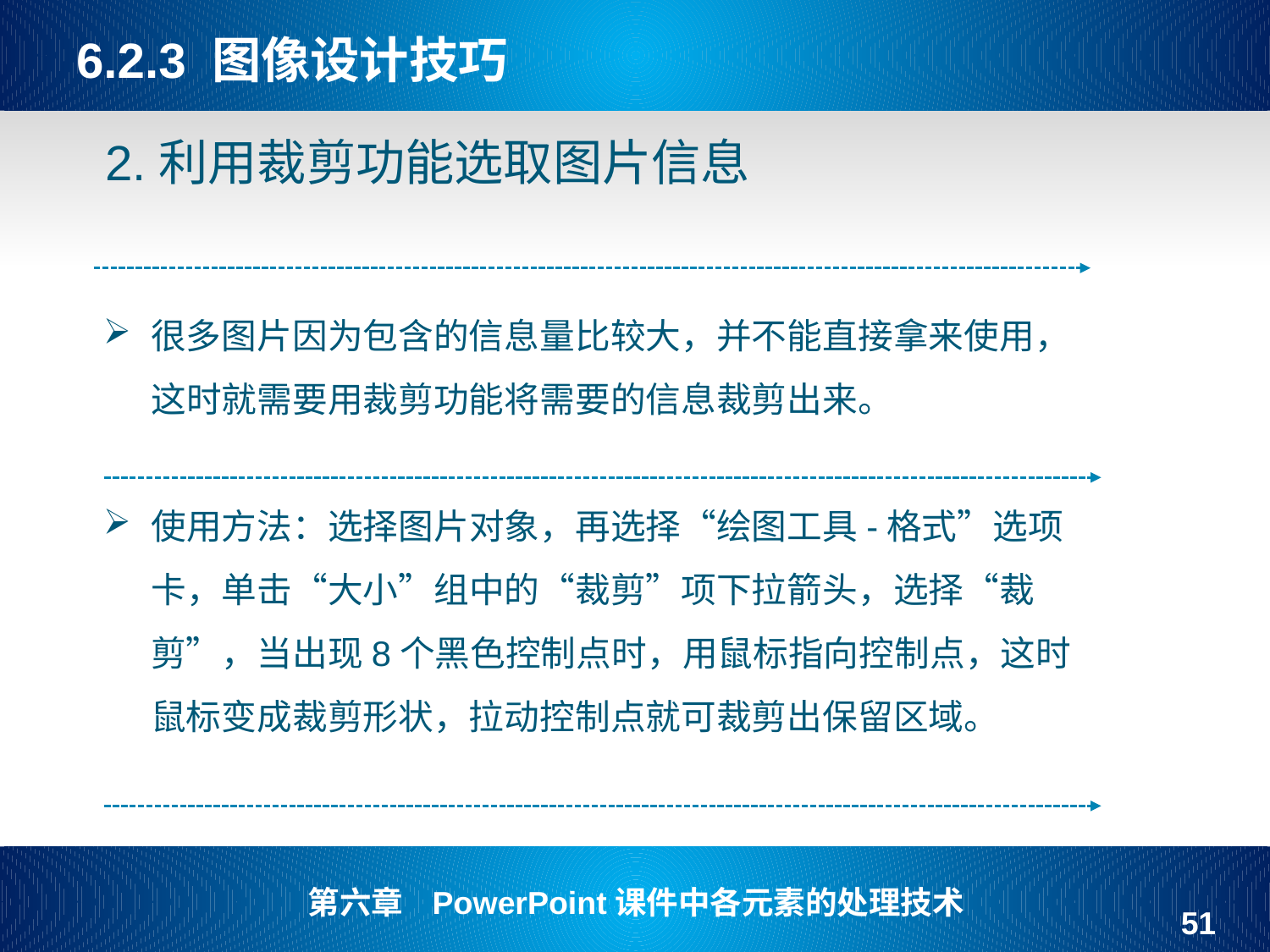

# 6.2.3 图像设计技巧
2.利用裁剪功能选取图片信息

很多图片因为包含的信息量比较大，并不能直接拿来使用，这时就需要用裁剪功能将需要的信息裁剪出来。

使用方法：选择图片对象，再选择“绘图工具-格式”选项卡，单击“大小”组中的“裁剪”项下拉箭头，选择“裁剪”，当出现8个黑色控制点时，用鼠标指向控制点，这时鼠标变成裁剪形状，拉动控制点就可裁剪出保留区域。

51